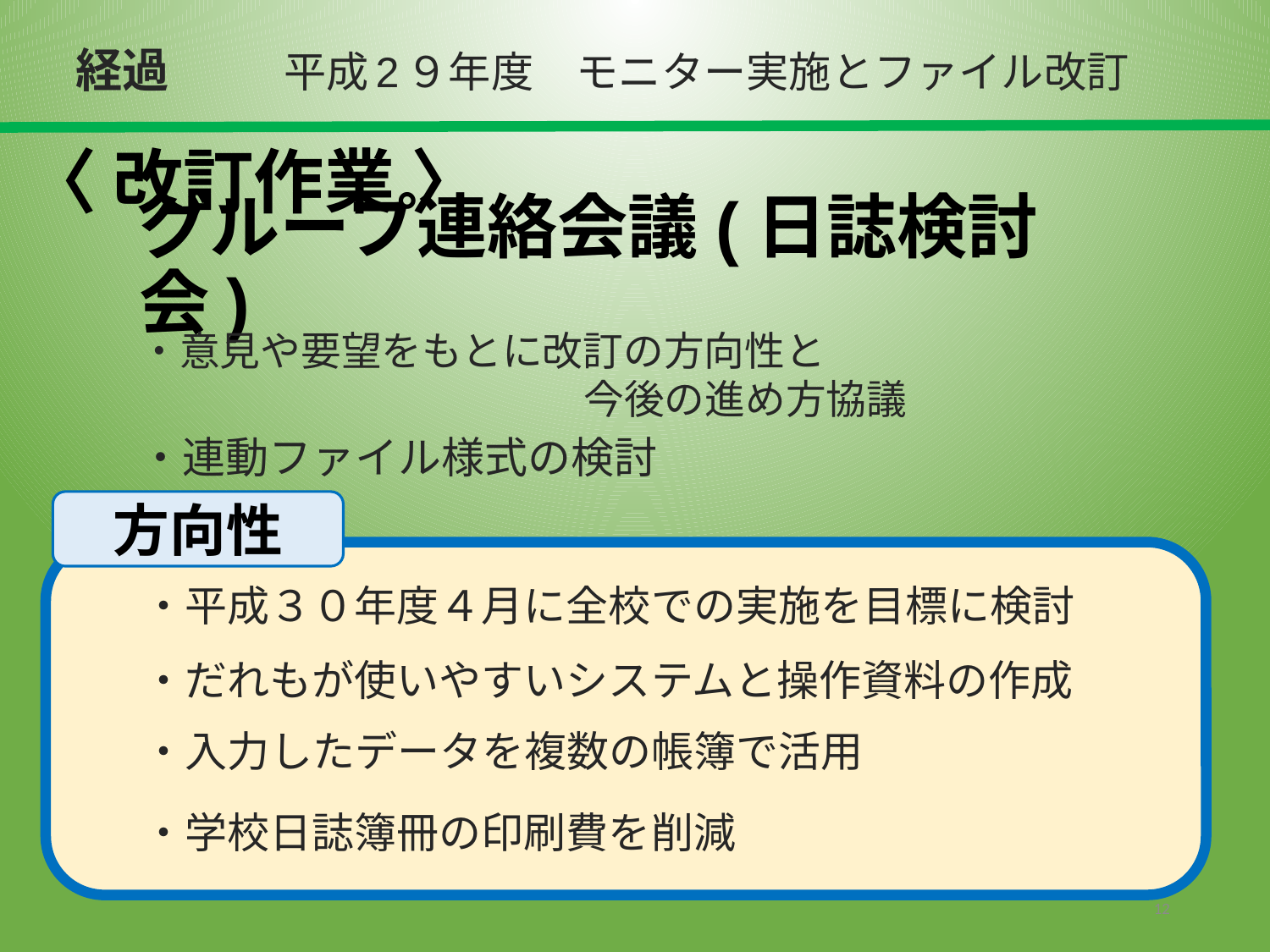

経過
平成2９年度　モニター実施とファイル改訂
# 〈 改訂作業 〉
グループ連絡会議(日誌検討会)
・意見や要望をもとに改訂の方向性と
　　　　　　　　　　　今後の進め方協議
・連動ファイル様式の検討
方向性

・平成３０年度４月に全校での実施を目標に検討
・だれもが使いやすいシステムと操作資料の作成
・入力したデータを複数の帳簿で活用
・学校日誌簿冊の印刷費を削減
12